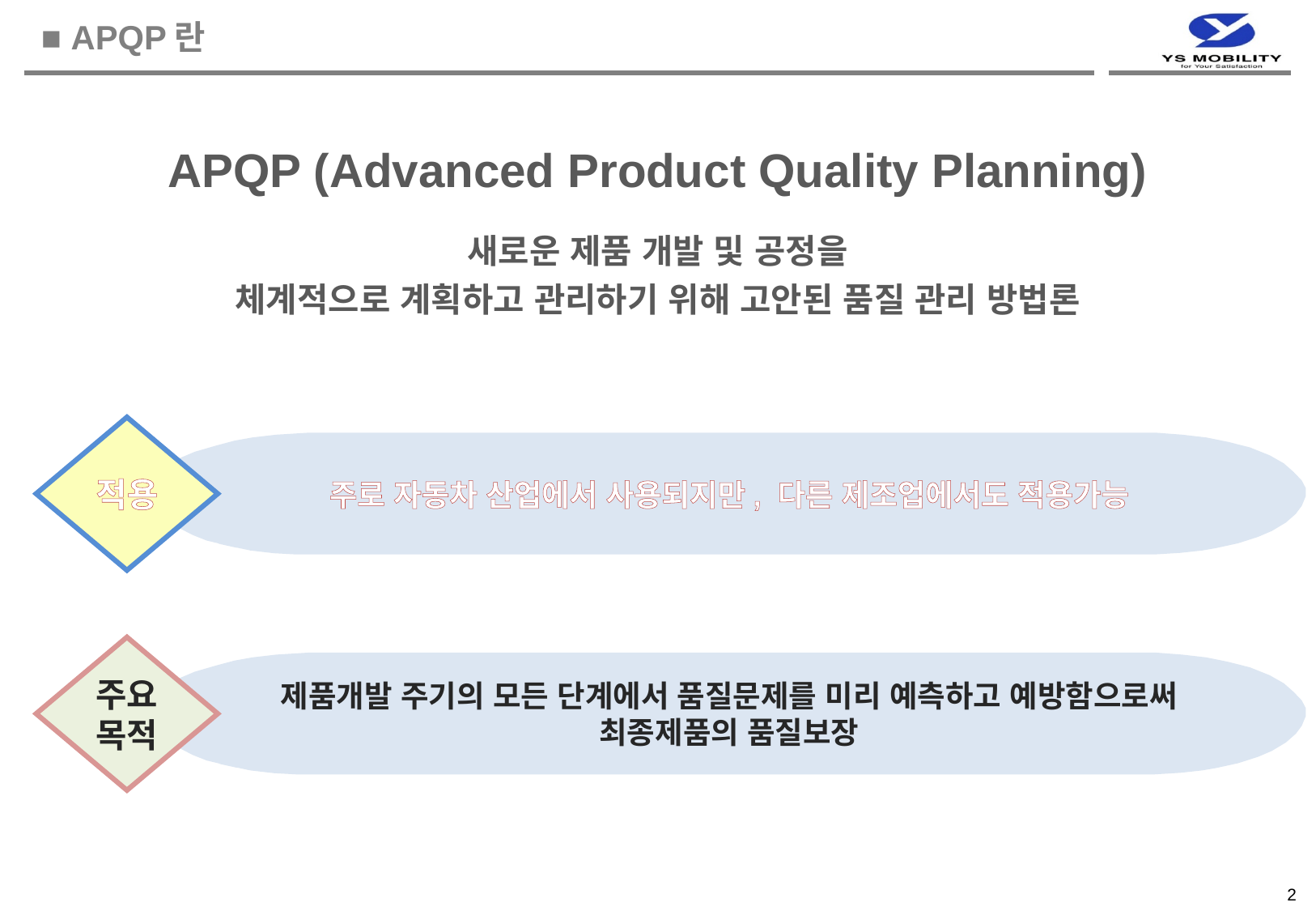

■ APQP란
APQP (Advanced Product Quality Planning)

새로운 제품 개발 및 공정을
체계적으로 계획하고 관리하기 위해 고안된 품질 관리 방법론

주로 자동차 산업에서 사용되지만, 다른 제조업에서도 적용가능
적용

제품개발 주기의 모든 단계에서 품질문제를 미리 예측하고 예방함으로써
최종제품의 품질보장
주요
목적